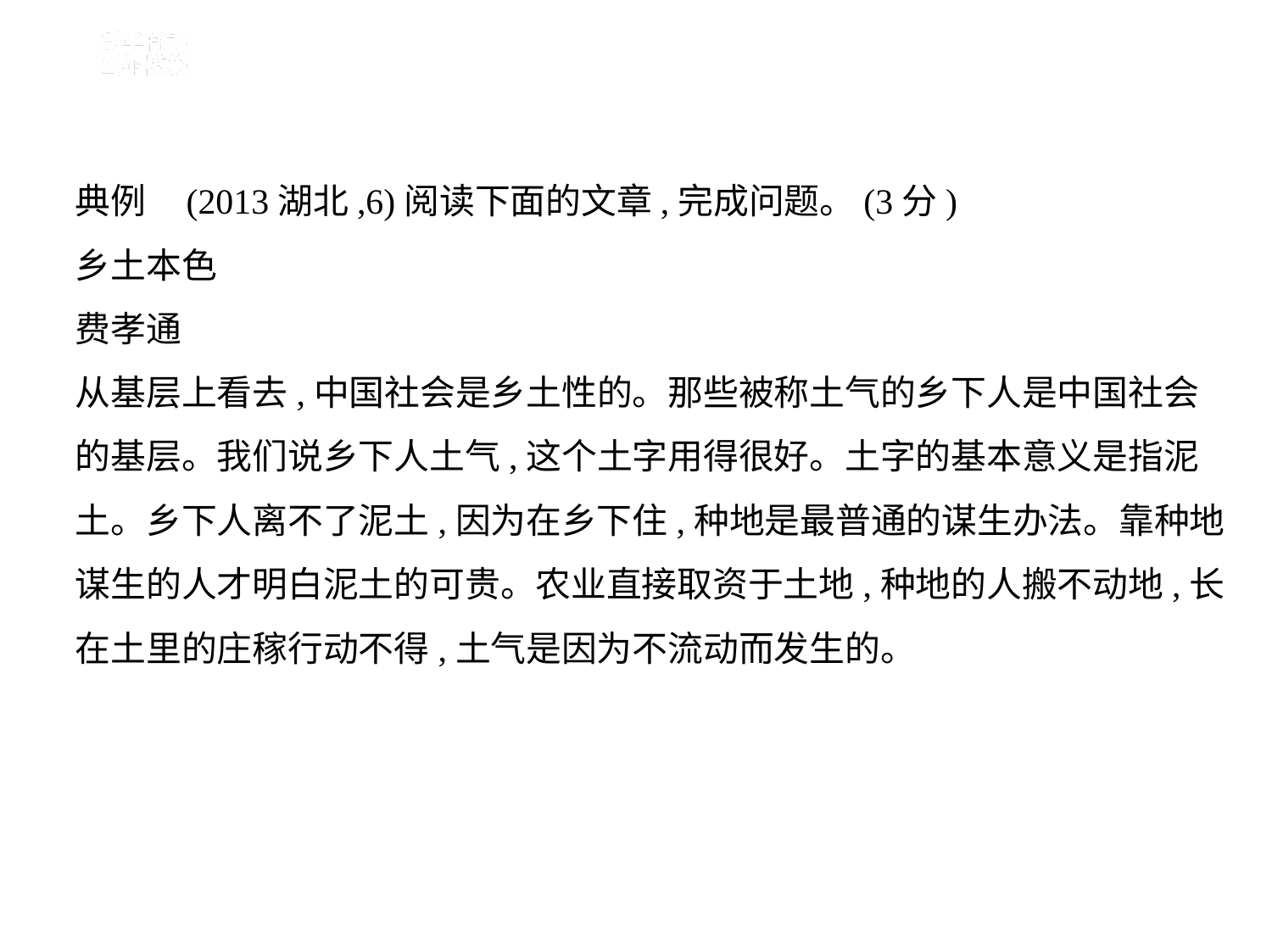

典例    (2013湖北,6)阅读下面的文章,完成问题。(3分)
乡土本色
费孝通
从基层上看去,中国社会是乡土性的。那些被称土气的乡下人是中国社会
的基层。我们说乡下人土气,这个土字用得很好。土字的基本意义是指泥
土。乡下人离不了泥土,因为在乡下住,种地是最普通的谋生办法。靠种地
谋生的人才明白泥土的可贵。农业直接取资于土地,种地的人搬不动地,长
在土里的庄稼行动不得,土气是因为不流动而发生的。